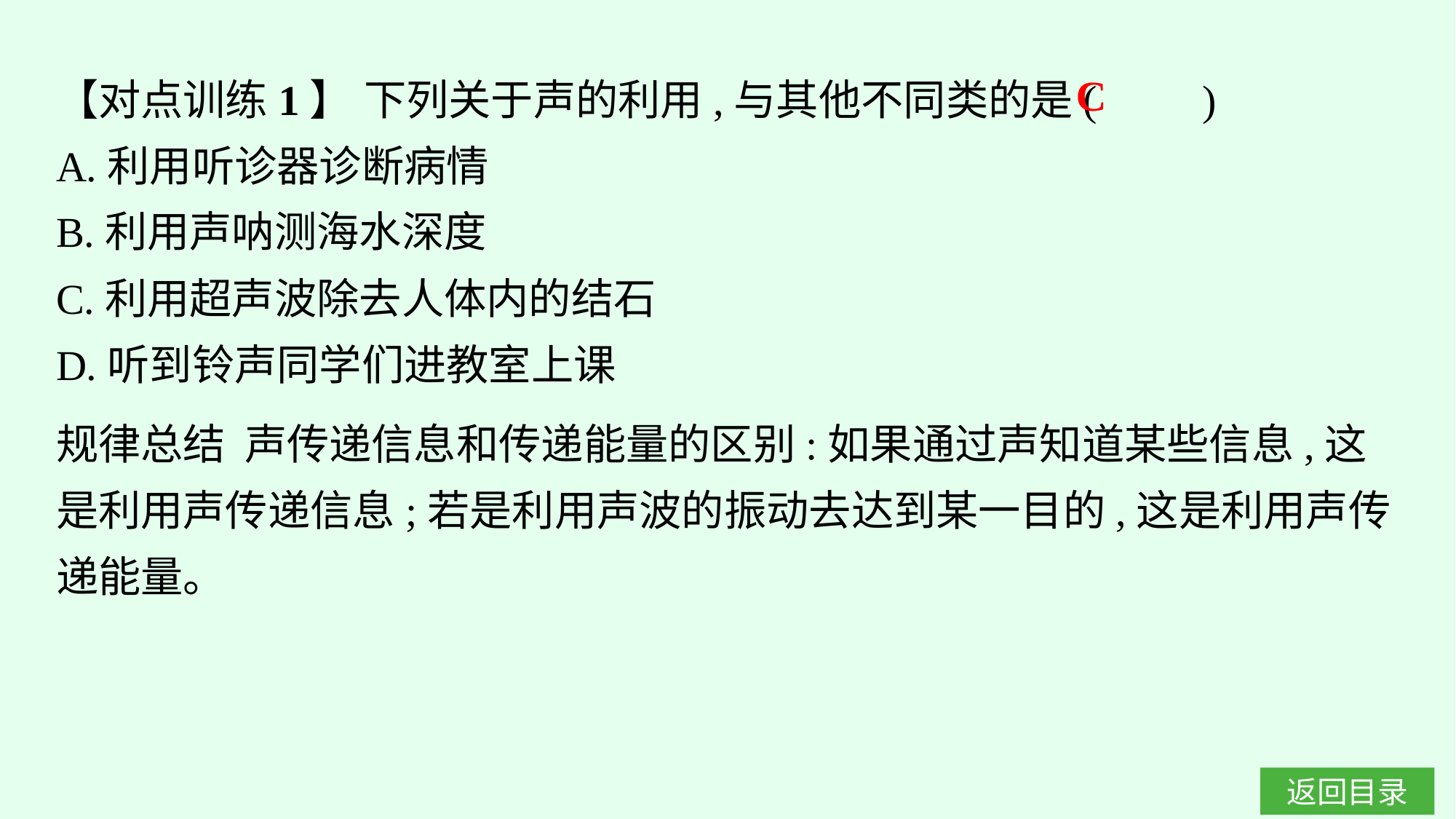

【对点训练1】 下列关于声的利用,与其他不同类的是(　　)
A.利用听诊器诊断病情
B.利用声呐测海水深度
C.利用超声波除去人体内的结石
D.听到铃声同学们进教室上课
C
规律总结  声传递信息和传递能量的区别:如果通过声知道某些信息,这是利用声传递信息;若是利用声波的振动去达到某一目的,这是利用声传递能量。